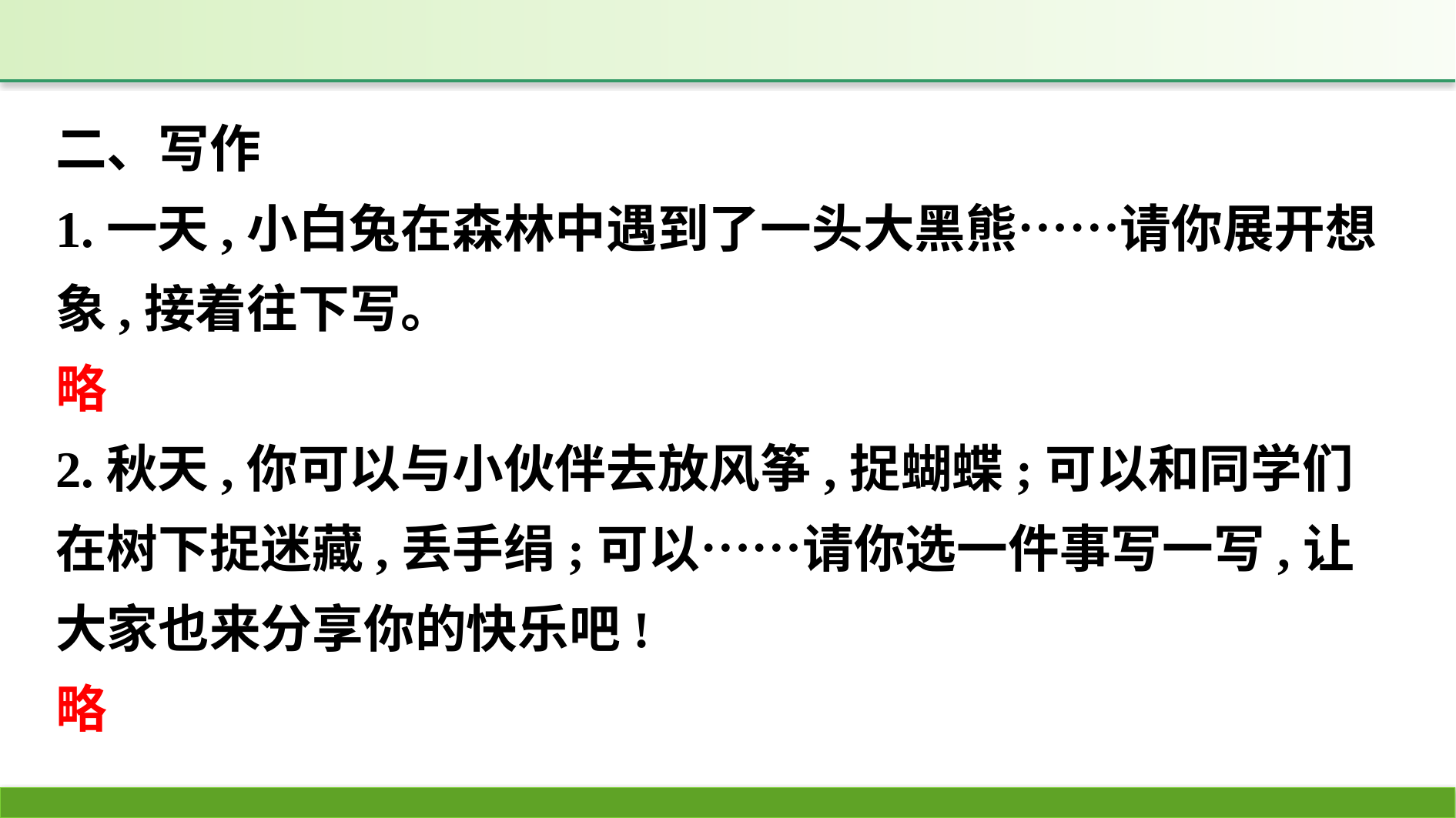

二、写作
1.一天,小白兔在森林中遇到了一头大黑熊……请你展开想象,接着往下写。
略
2.秋天,你可以与小伙伴去放风筝,捉蝴蝶;可以和同学们在树下捉迷藏,丢手绢;可以……请你选一件事写一写,让大家也来分享你的快乐吧!
略